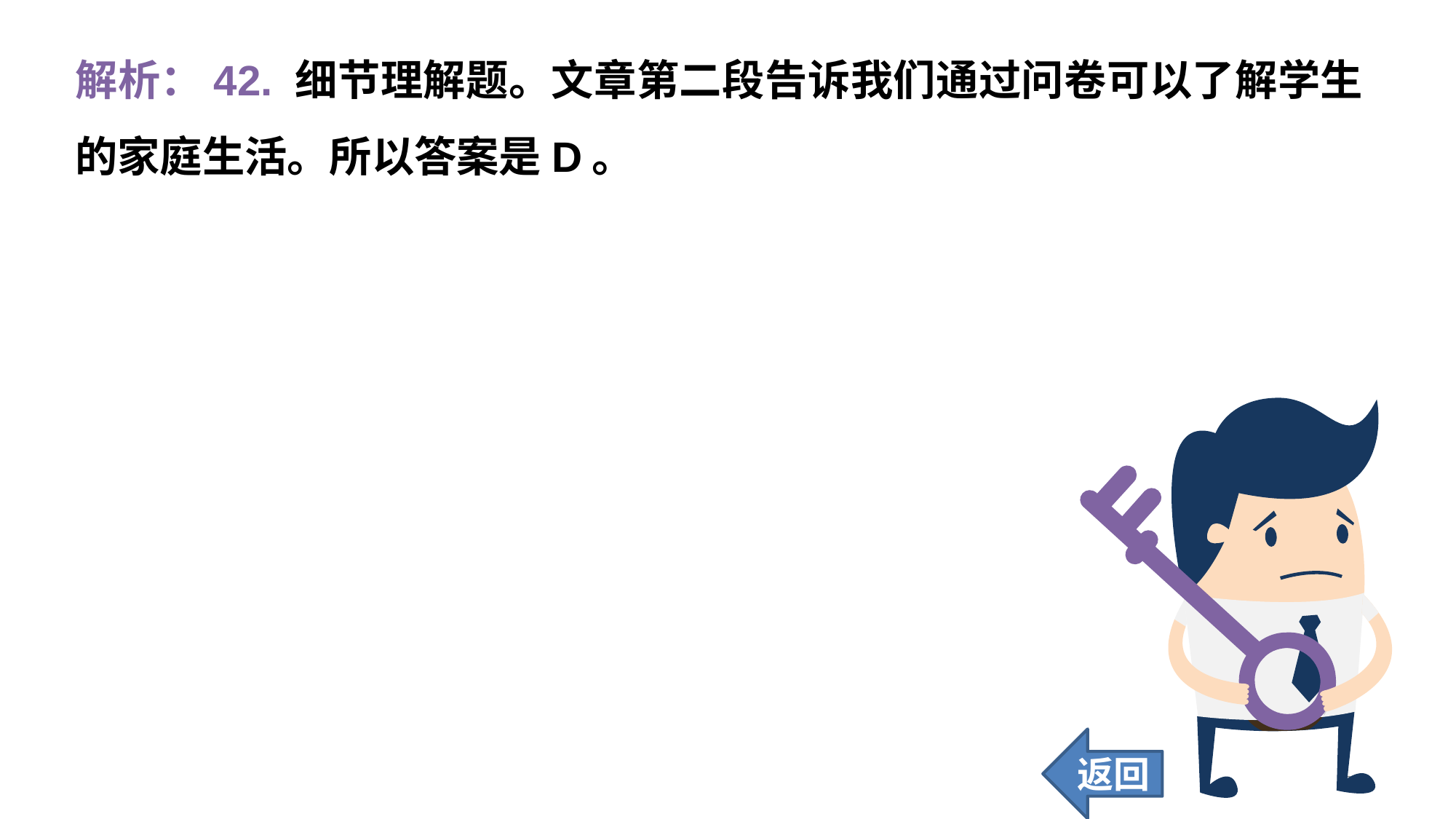

解析：42. 细节理解题。文章第二段告诉我们通过问卷可以了解学生的家庭生活。所以答案是D。

返回
369